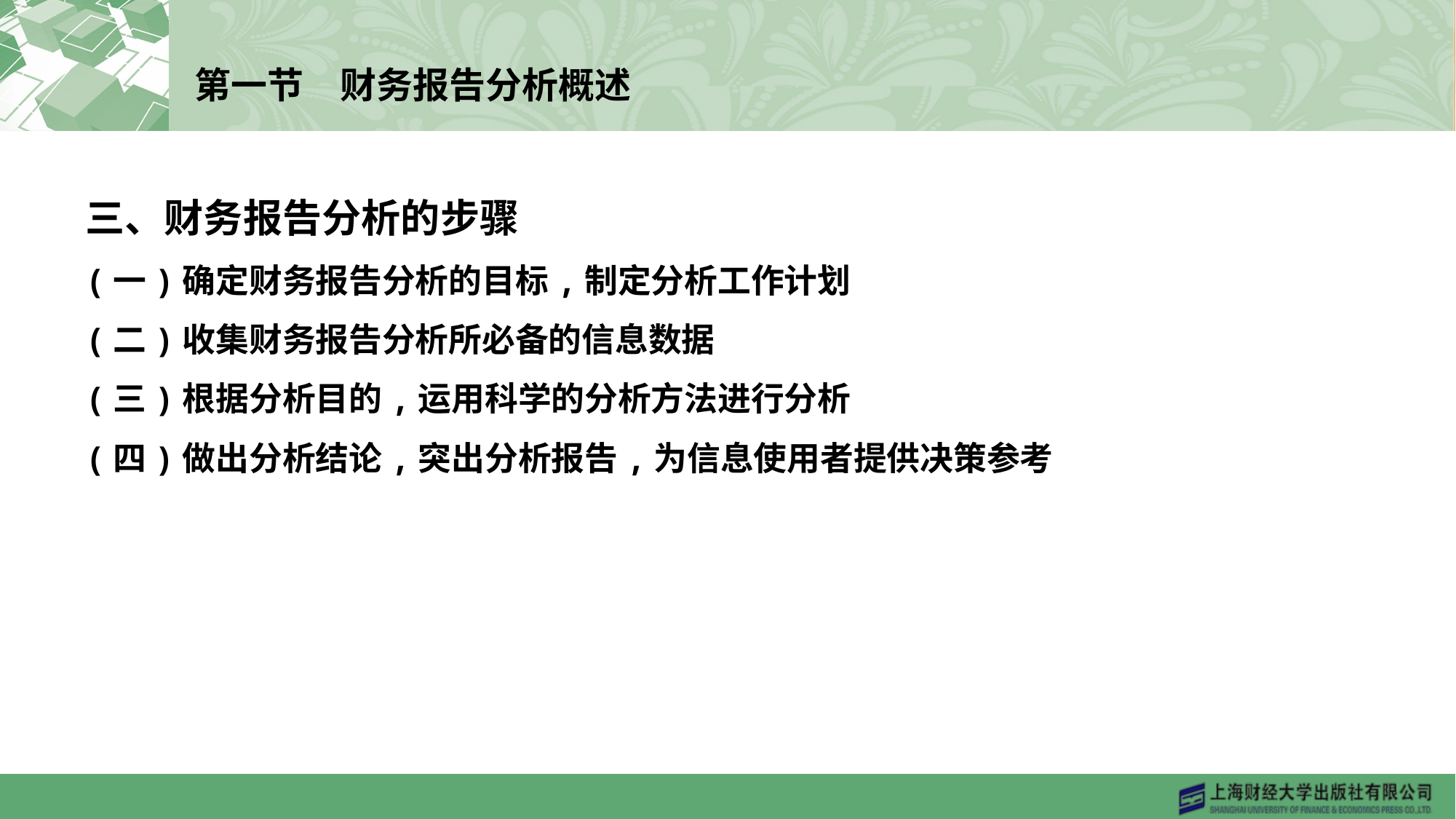

# 第一节　财务报告分析概述
三、财务报告分析的步骤
(一)确定财务报告分析的目标,制定分析工作计划
(二)收集财务报告分析所必备的信息数据
(三)根据分析目的,运用科学的分析方法进行分析
(四)做出分析结论,突出分析报告,为信息使用者提供决策参考